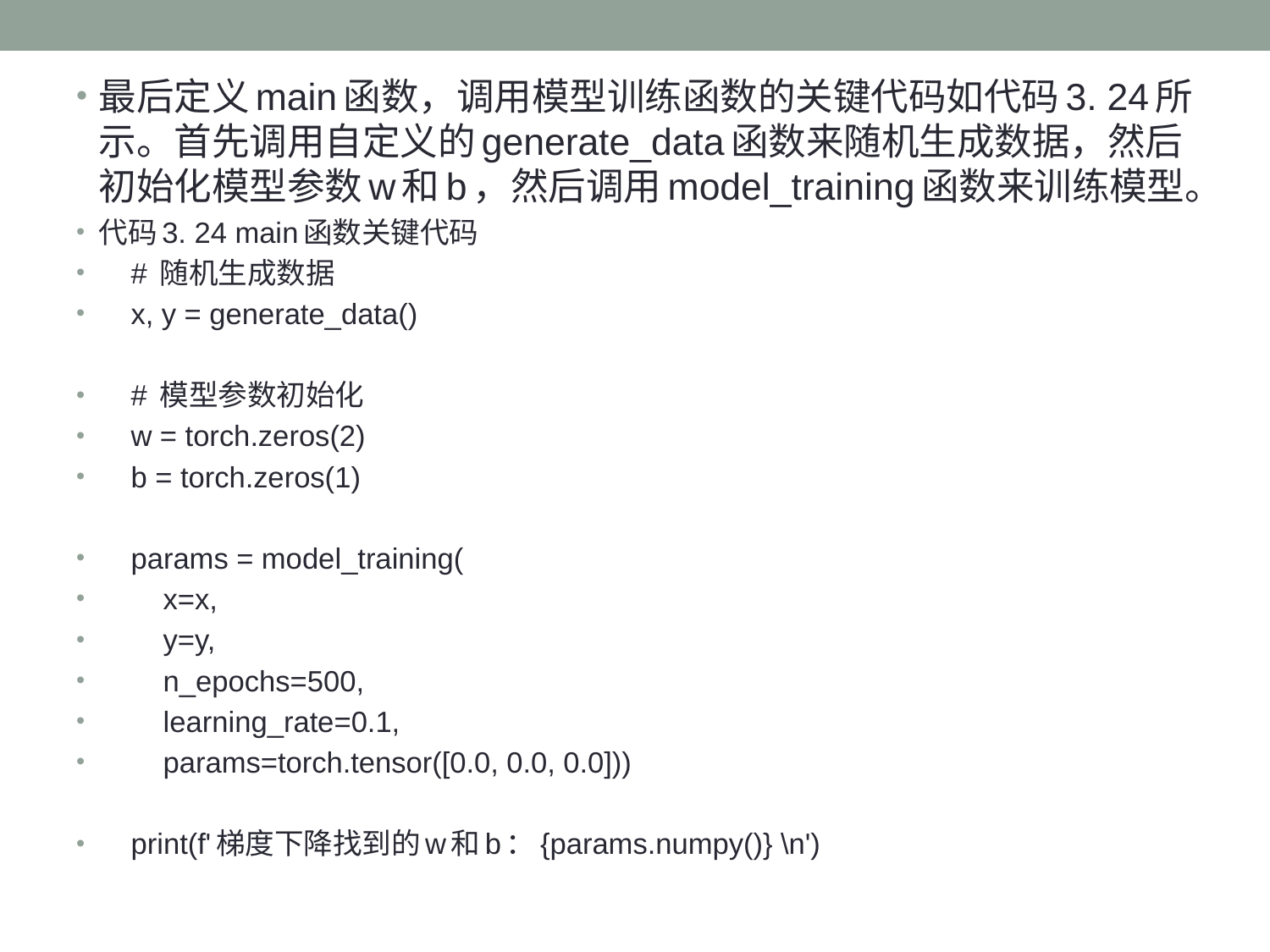

最后定义main函数，调用模型训练函数的关键代码如代码3. 24所示。首先调用自定义的generate_data函数来随机生成数据，然后初始化模型参数w和b，然后调用model_training函数来训练模型。
代码3. 24 main函数关键代码
    # 随机生成数据
    x, y = generate_data()

    # 模型参数初始化
    w = torch.zeros(2)
    b = torch.zeros(1)

    params = model_training(
        x=x,
        y=y,
        n_epochs=500,
        learning_rate=0.1,
        params=torch.tensor([0.0, 0.0, 0.0]))

    print(f'梯度下降找到的w和b：{params.numpy()} \n')